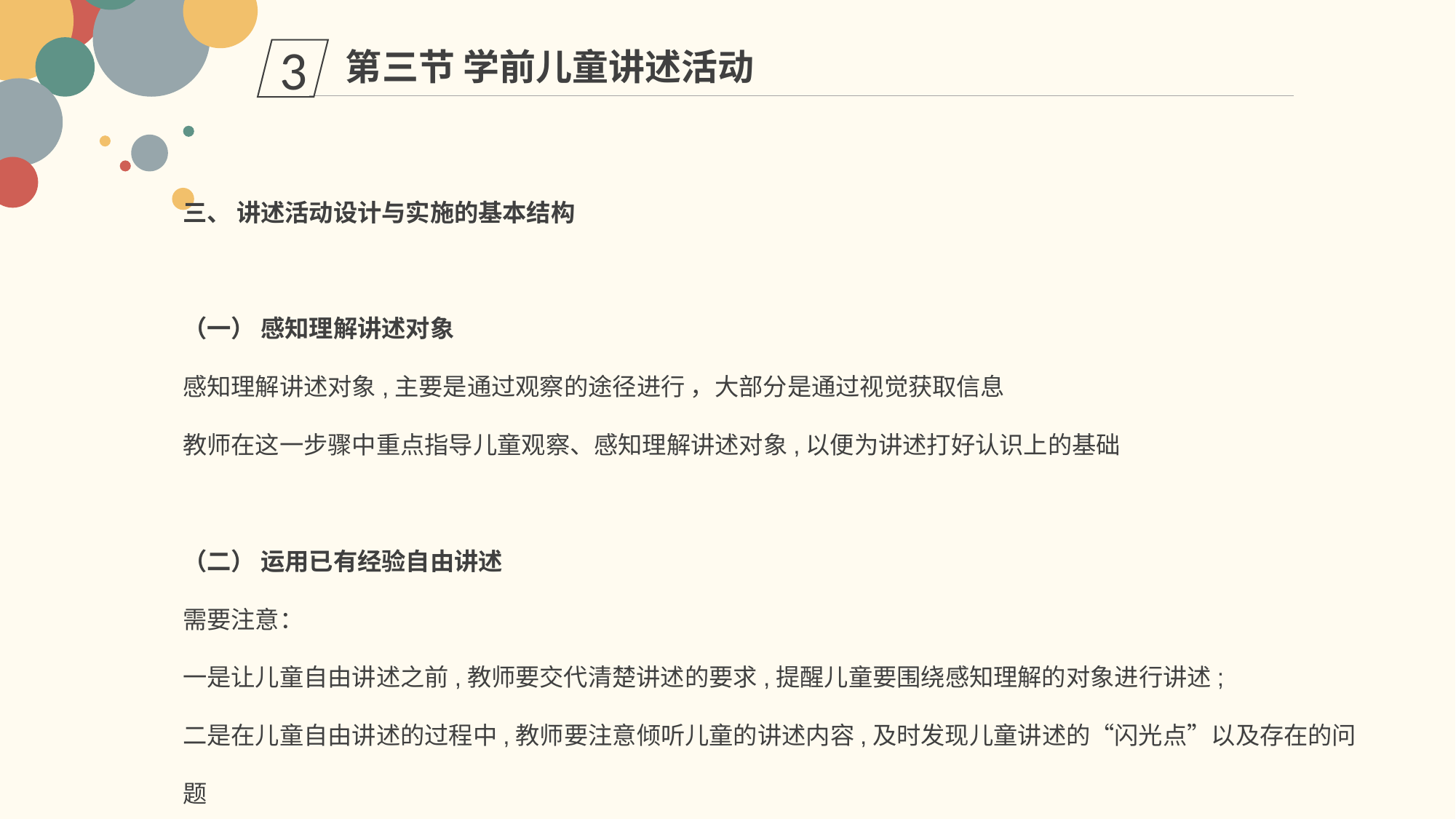

第三节 学前儿童讲述活动
3
三、 讲述活动设计与实施的基本结构

（一） 感知理解讲述对象
感知理解讲述对象,主要是通过观察的途径进行 ，大部分是通过视觉获取信息
教师在这一步骤中重点指导儿童观察、感知理解讲述对象,以便为讲述打好认识上的基础

（二） 运用已有经验自由讲述
需要注意：
一是让儿童自由讲述之前,教师要交代清楚讲述的要求,提醒儿童要围绕感知理解的对象进行讲述;
二是在儿童自由讲述的过程中,教师要注意倾听儿童的讲述内容,及时发现儿童讲述的“闪光点”以及存在的问题